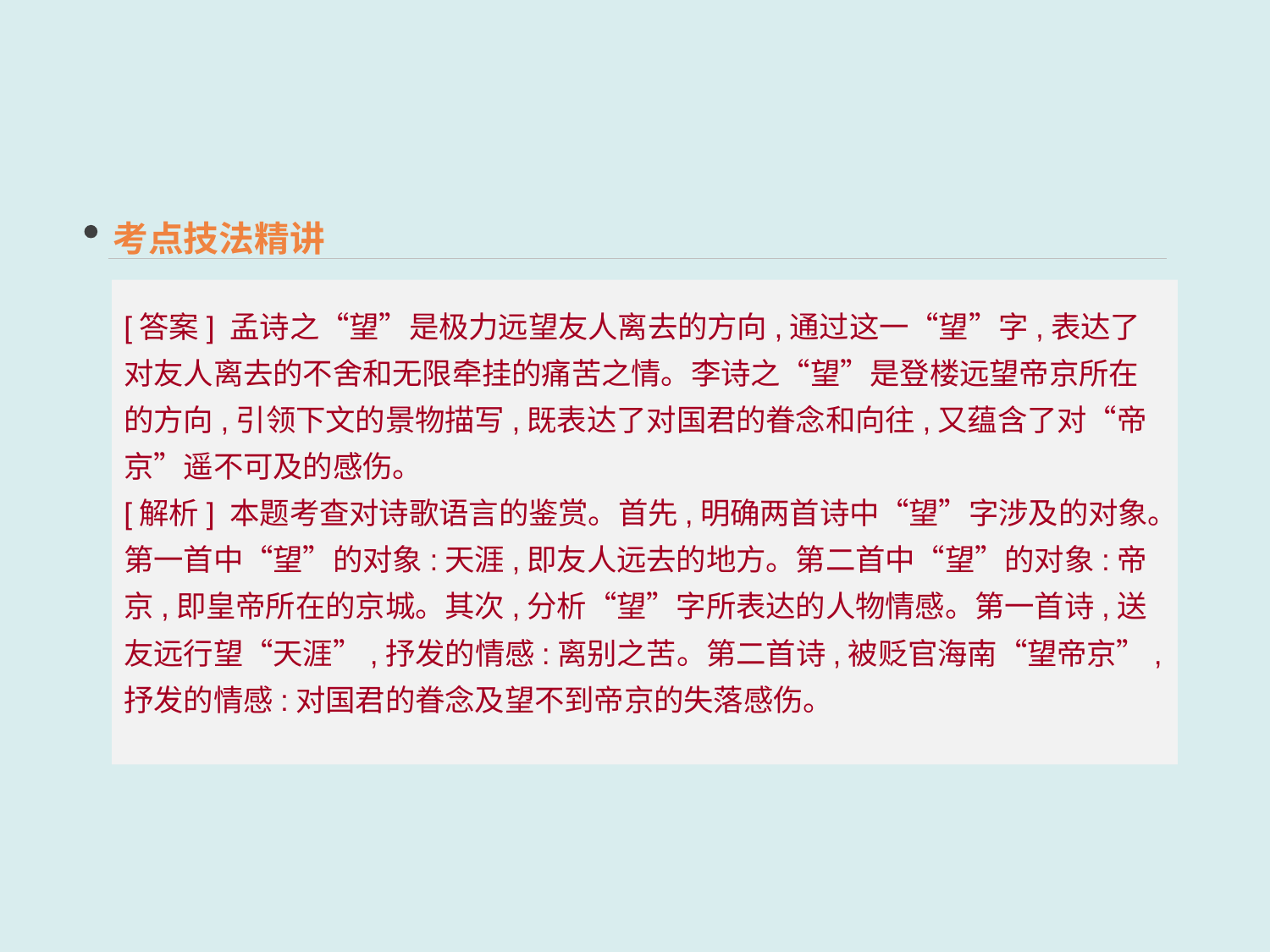

考点技法精讲

[答案] 孟诗之“望”是极力远望友人离去的方向,通过这一“望”字,表达了对友人离去的不舍和无限牵挂的痛苦之情。李诗之“望”是登楼远望帝京所在的方向,引领下文的景物描写,既表达了对国君的眷念和向往,又蕴含了对“帝京”遥不可及的感伤。
[解析] 本题考查对诗歌语言的鉴赏。首先,明确两首诗中“望”字涉及的对象。第一首中“望”的对象:天涯,即友人远去的地方。第二首中“望”的对象:帝京,即皇帝所在的京城。其次,分析“望”字所表达的人物情感。第一首诗,送友远行望“天涯”,抒发的情感:离别之苦。第二首诗,被贬官海南“望帝京”,抒发的情感:对国君的眷念及望不到帝京的失落感伤。